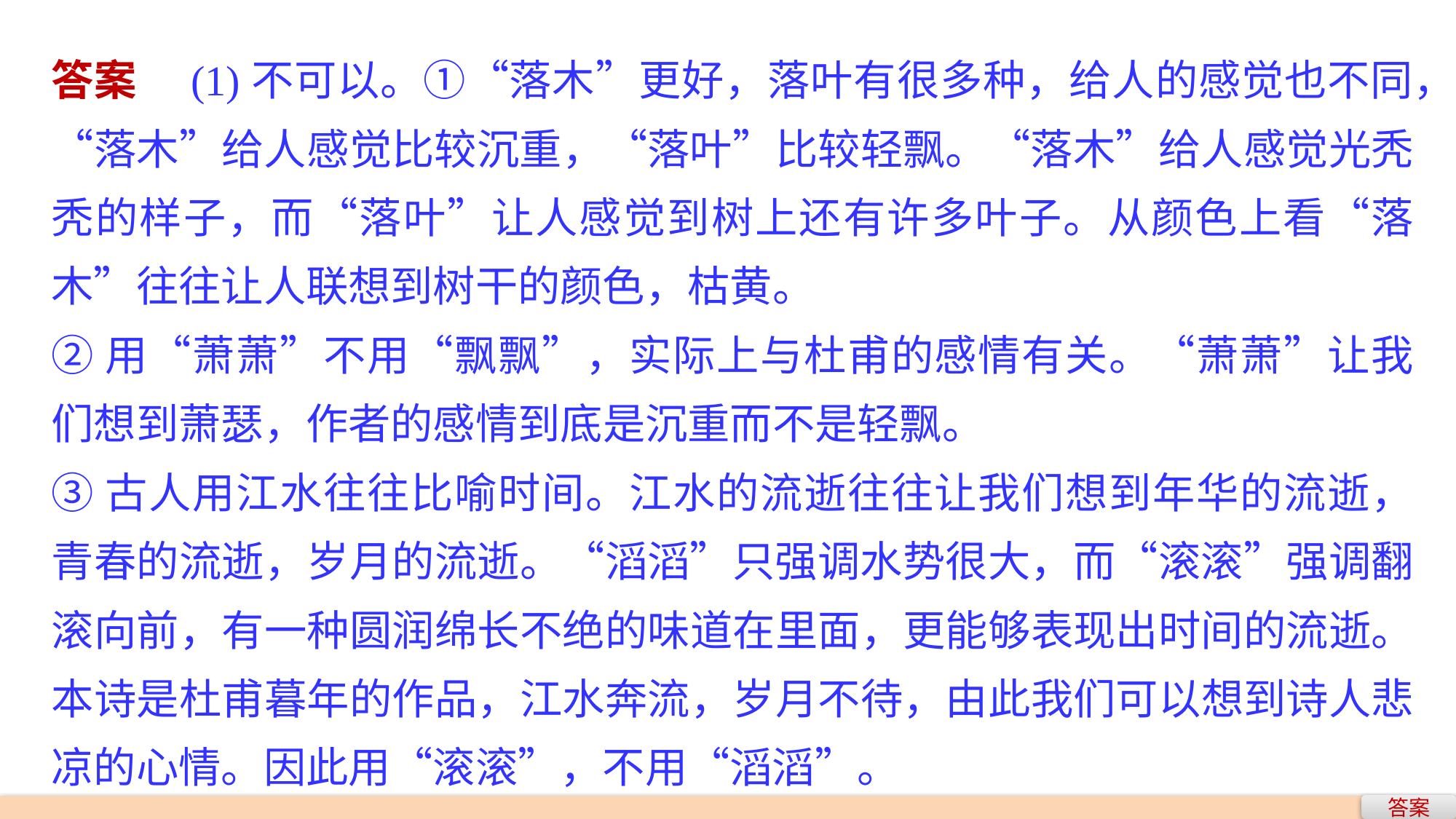

答案　(1)不可以。①“落木”更好，落叶有很多种，给人的感觉也不同，“落木”给人感觉比较沉重，“落叶”比较轻飘。“落木”给人感觉光秃秃的样子，而“落叶”让人感觉到树上还有许多叶子。从颜色上看“落木”往往让人联想到树干的颜色，枯黄。
②用“萧萧”不用“飘飘”，实际上与杜甫的感情有关。“萧萧”让我们想到萧瑟，作者的感情到底是沉重而不是轻飘。
③古人用江水往往比喻时间。江水的流逝往往让我们想到年华的流逝，青春的流逝，岁月的流逝。“滔滔”只强调水势很大，而“滚滚”强调翻滚向前，有一种圆润绵长不绝的味道在里面，更能够表现出时间的流逝。本诗是杜甫暮年的作品，江水奔流，岁月不待，由此我们可以想到诗人悲凉的心情。因此用“滚滚”，不用“滔滔”。
答案